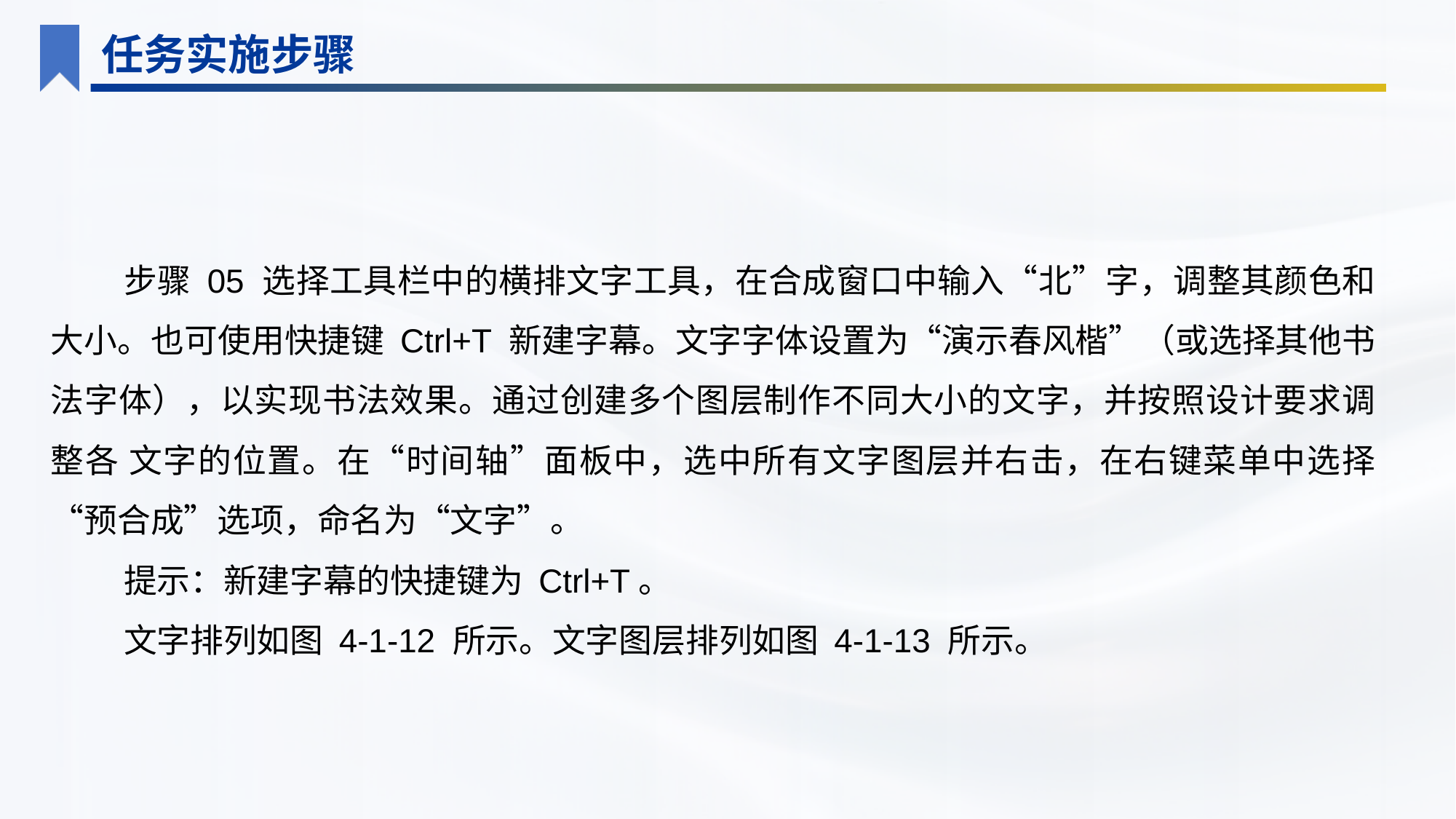

任务实施步骤
步骤 05 选择工具栏中的横排文字工具，在合成窗口中输入“北”字，调整其颜色和大小。也可使用快捷键 Ctrl+T 新建字幕。文字字体设置为“演示春风楷”（或选择其他书法字体），以实现书法效果。通过创建多个图层制作不同大小的文字，并按照设计要求调整各 文字的位置。在“时间轴”面板中，选中所有文字图层并右击，在右键菜单中选择“预合成”选项，命名为“文字”。
提示：新建字幕的快捷键为 Ctrl+T。
文字排列如图 4-1-12 所示。文字图层排列如图 4-1-13 所示。